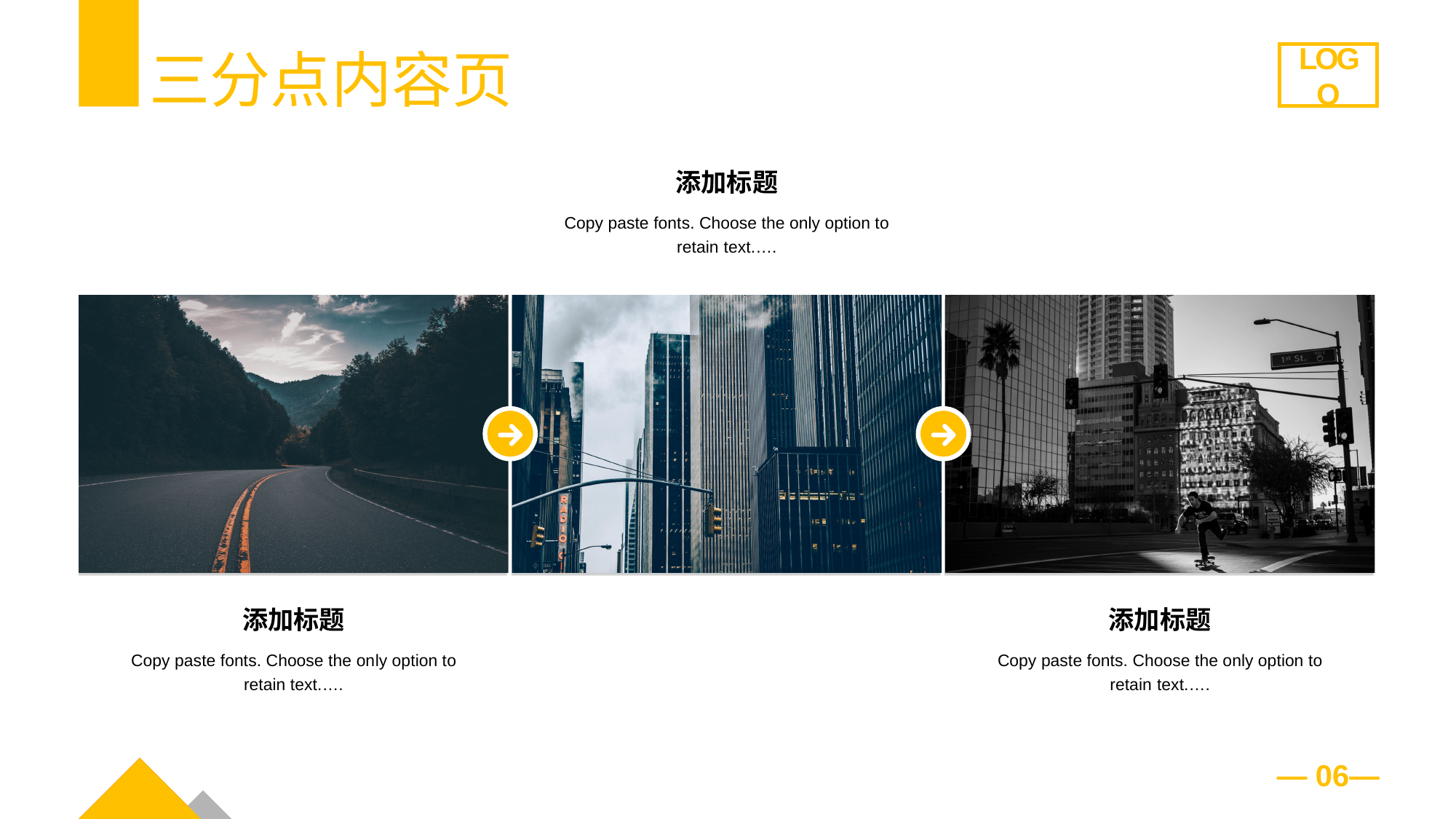

三分点内容页
LOGO
添加标题
Copy paste fonts. Choose the only option to retain  text.….

添加标题
Copy paste fonts. Choose the on ly option to retain text.….
添加标题
Copy paste fonts. Choose the only option to retain  text.….
— 06—